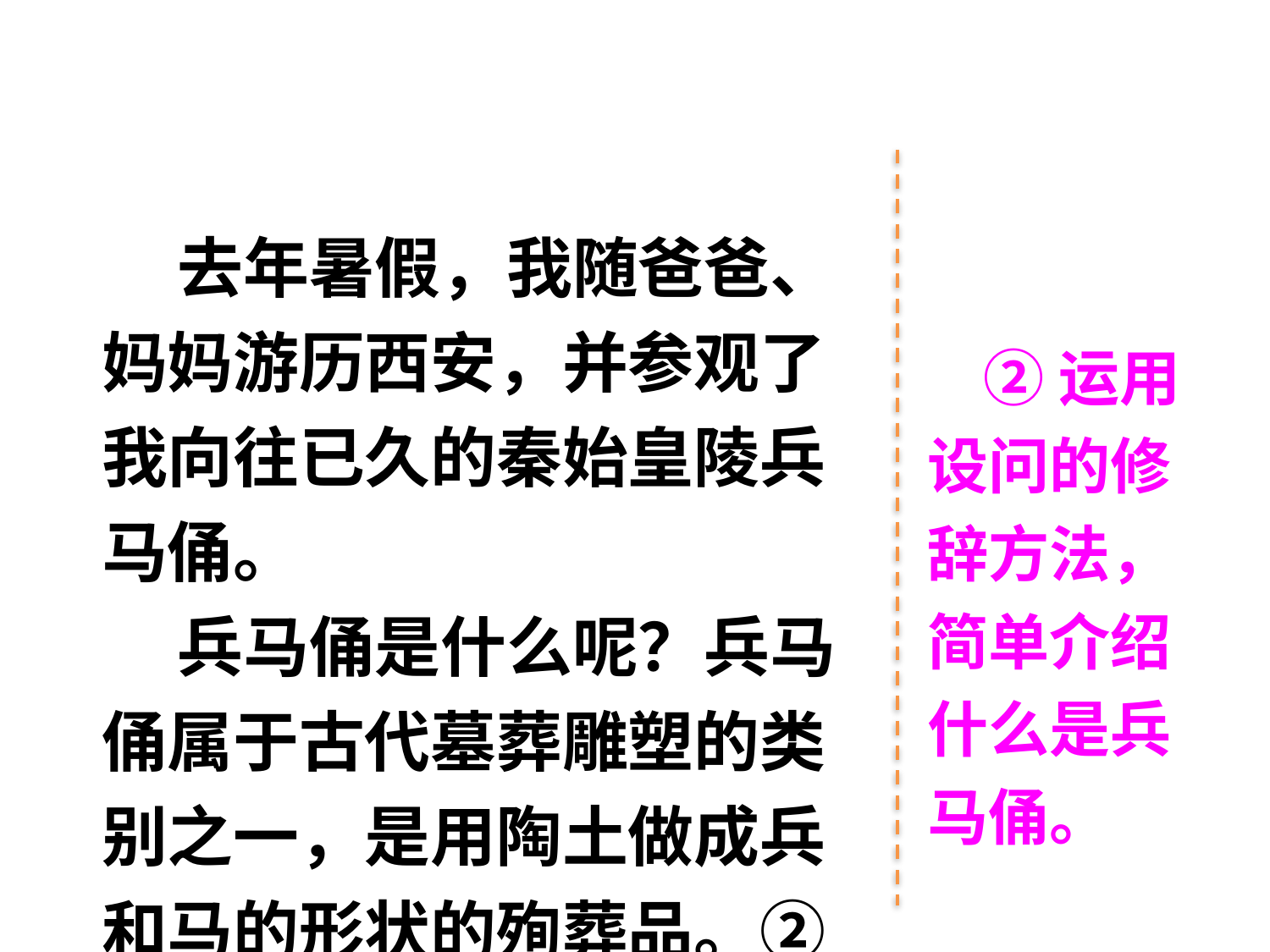

去年暑假，我随爸爸、妈妈游历西安，并参观了我向往已久的秦始皇陵兵马俑。
    兵马俑是什么呢？兵马俑属于古代墓葬雕塑的类别之一，是用陶土做成兵和马的形状的殉葬品。②
    ②运用设问的修辞方法，简单介绍什么是兵马俑。